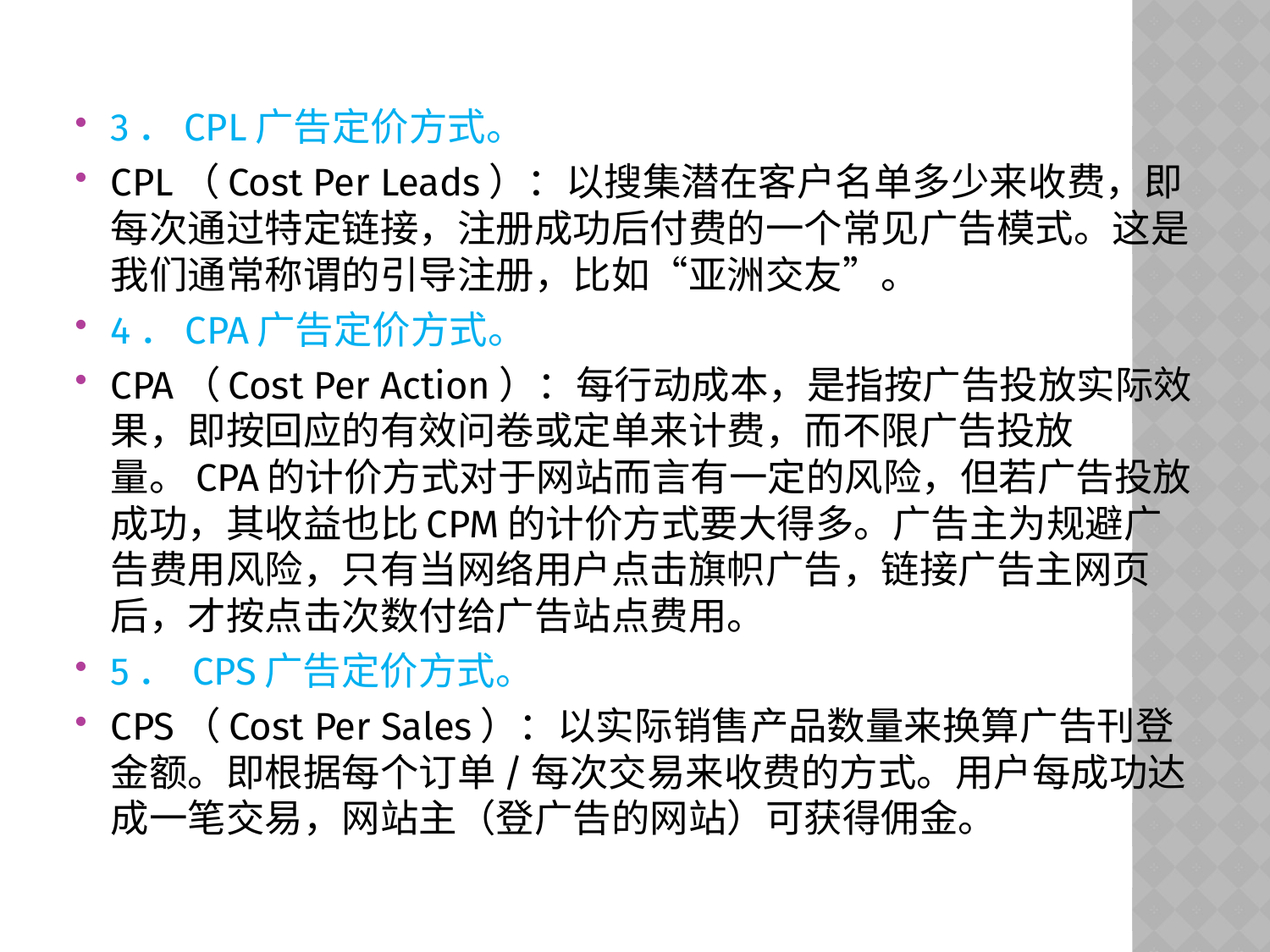

3．CPL广告定价方式。
CPL（Cost Per Leads）：以搜集潜在客户名单多少来收费，即每次通过特定链接，注册成功后付费的一个常见广告模式。这是我们通常称谓的引导注册，比如“亚洲交友”。
4．CPA广告定价方式。
CPA（Cost Per Action）：每行动成本，是指按广告投放实际效果，即按回应的有效问卷或定单来计费，而不限广告投放量。CPA的计价方式对于网站而言有一定的风险，但若广告投放成功，其收益也比CPM的计价方式要大得多。广告主为规避广告费用风险，只有当网络用户点击旗帜广告，链接广告主网页后，才按点击次数付给广告站点费用。
5． CPS广告定价方式。
CPS（Cost Per Sales）：以实际销售产品数量来换算广告刊登金额。即根据每个订单/每次交易来收费的方式。用户每成功达成一笔交易，网站主（登广告的网站）可获得佣金。